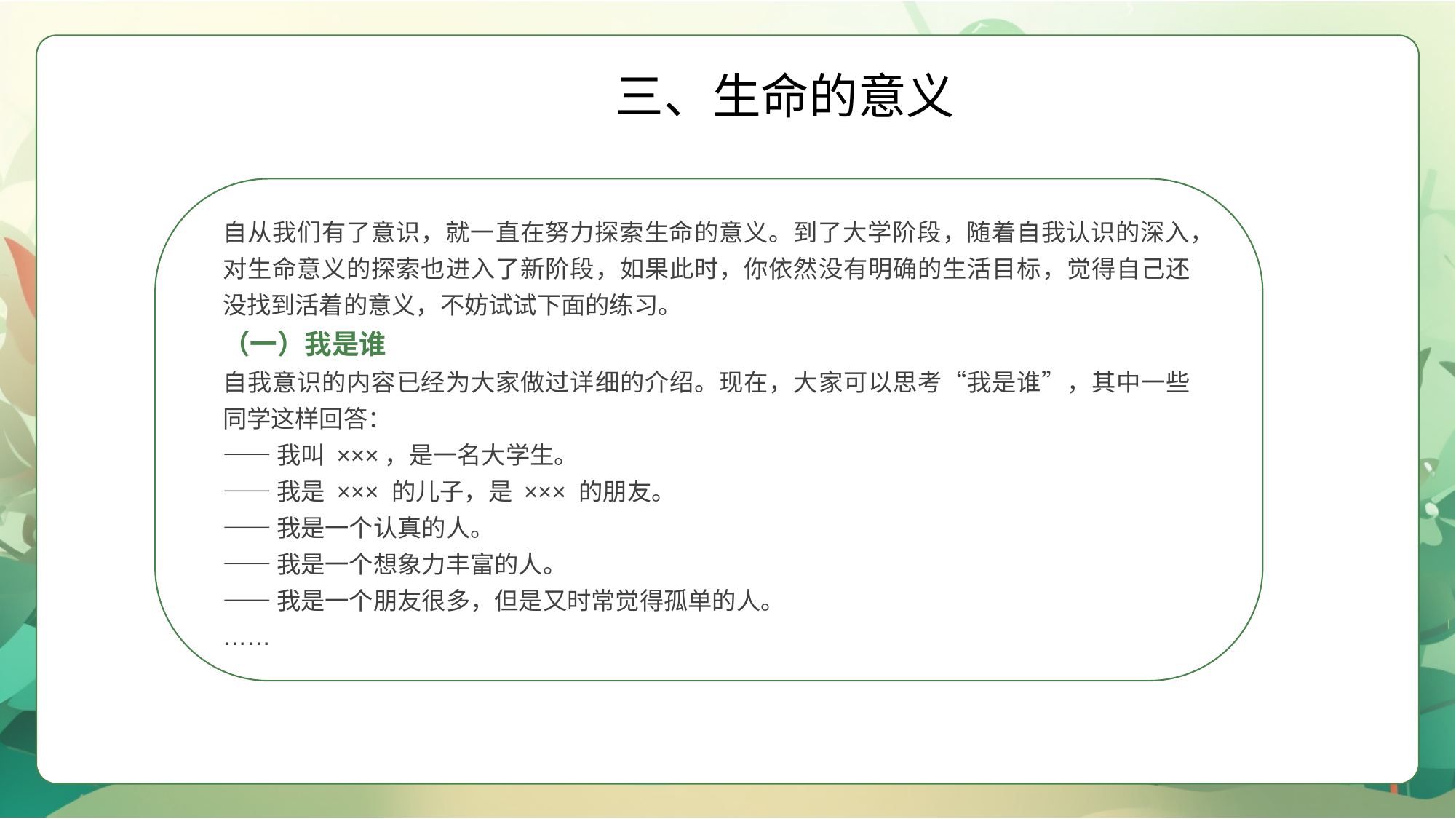

三、生命的意义

自从我们有了意识，就一直在努力探索生命的意义。到了大学阶段，随着自我认识的深入，对生命意义的探索也进入了新阶段，如果此时，你依然没有明确的生活目标，觉得自己还没找到活着的意义，不妨试试下面的练习。
（一）我是谁
自我意识的内容已经为大家做过详细的介绍。现在，大家可以思考“我是谁”，其中一些同学这样回答：
——我叫 ×××，是一名大学生。
——我是 ××× 的儿子，是 ××× 的朋友。
——我是一个认真的人。
——我是一个想象力丰富的人。
——我是一个朋友很多，但是又时常觉得孤单的人。
……